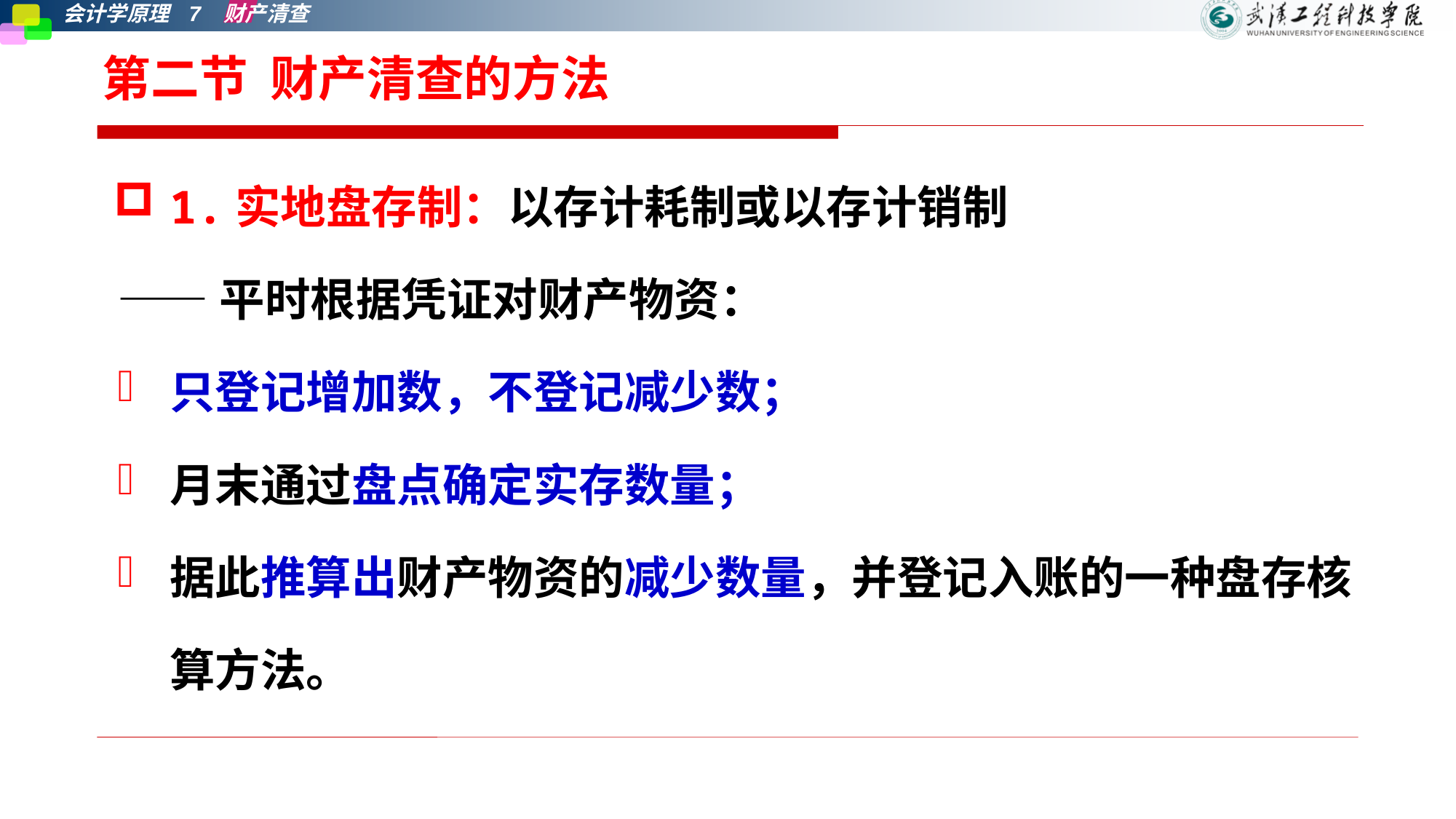

# 第二节  财产清查的方法
1.实地盘存制：以存计耗制或以存计销制
——平时根据凭证对财产物资：
只登记增加数，不登记减少数；
月末通过盘点确定实存数量；
据此推算出财产物资的减少数量，并登记入账的一种盘存核算方法。